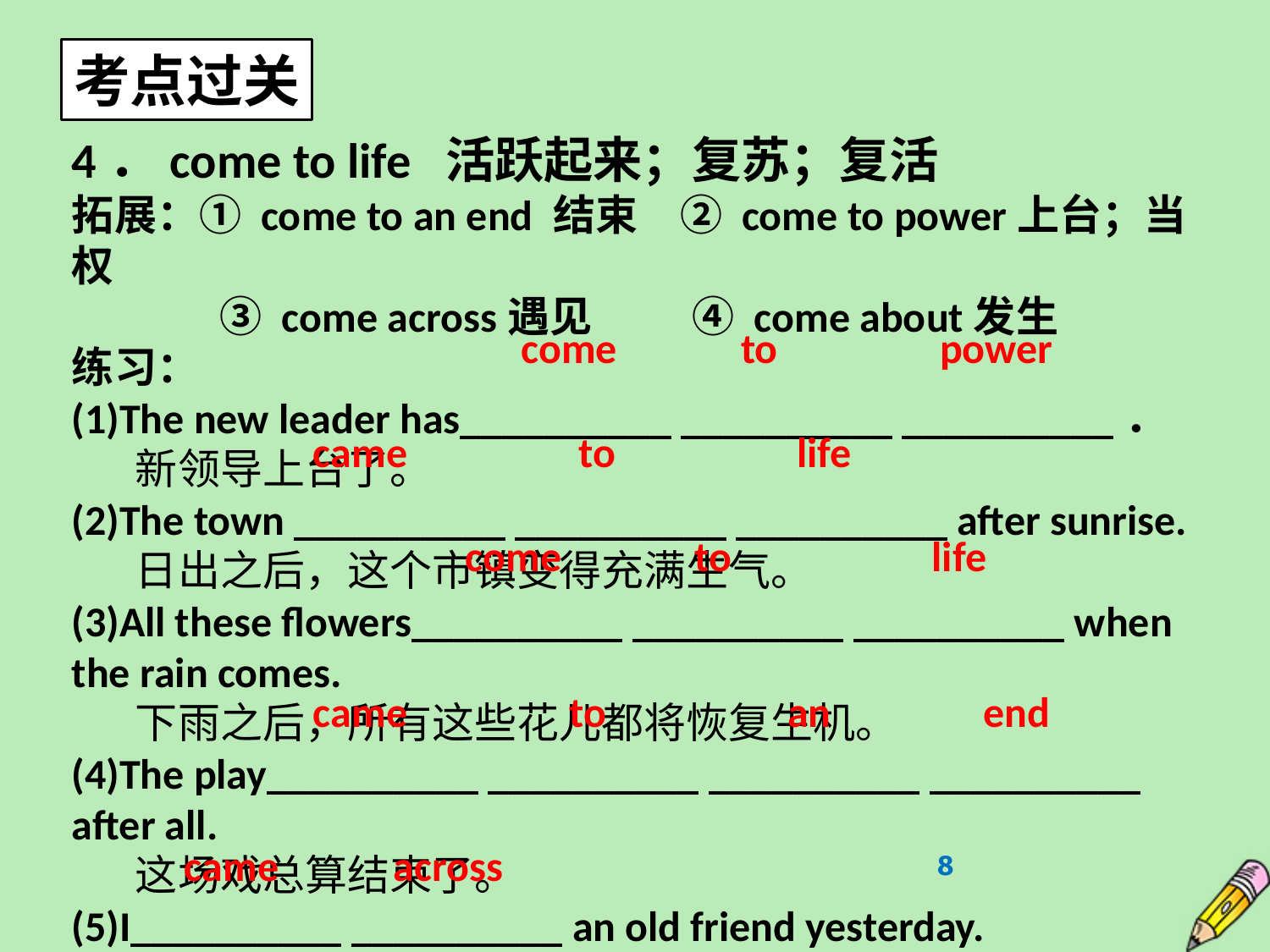

考点过关
4．come to life  活跃起来；复苏；复活
拓展：① come to an end 结束　② come to power上台；当权
         　 ③ come across遇见　      ④ come about发生
练习：
(1)The new leader has__________ __________ __________．
新领导上台了。
(2)The town __________ __________ __________ after sunrise.
日出之后，这个市镇变得充满生气。
(3)All these flowers__________ __________ __________ when the rain comes.
下雨之后，所有这些花儿都将恢复生机。
(4)The play__________ __________ __________ __________ after all.
这场戏总算结束了。
(5)I__________ __________ an old friend yesterday.
我昨天碰见了一位老朋友。
come             to                 power
came                  to                   life
come              to                     life
came                 to                   an                end
came            across
8